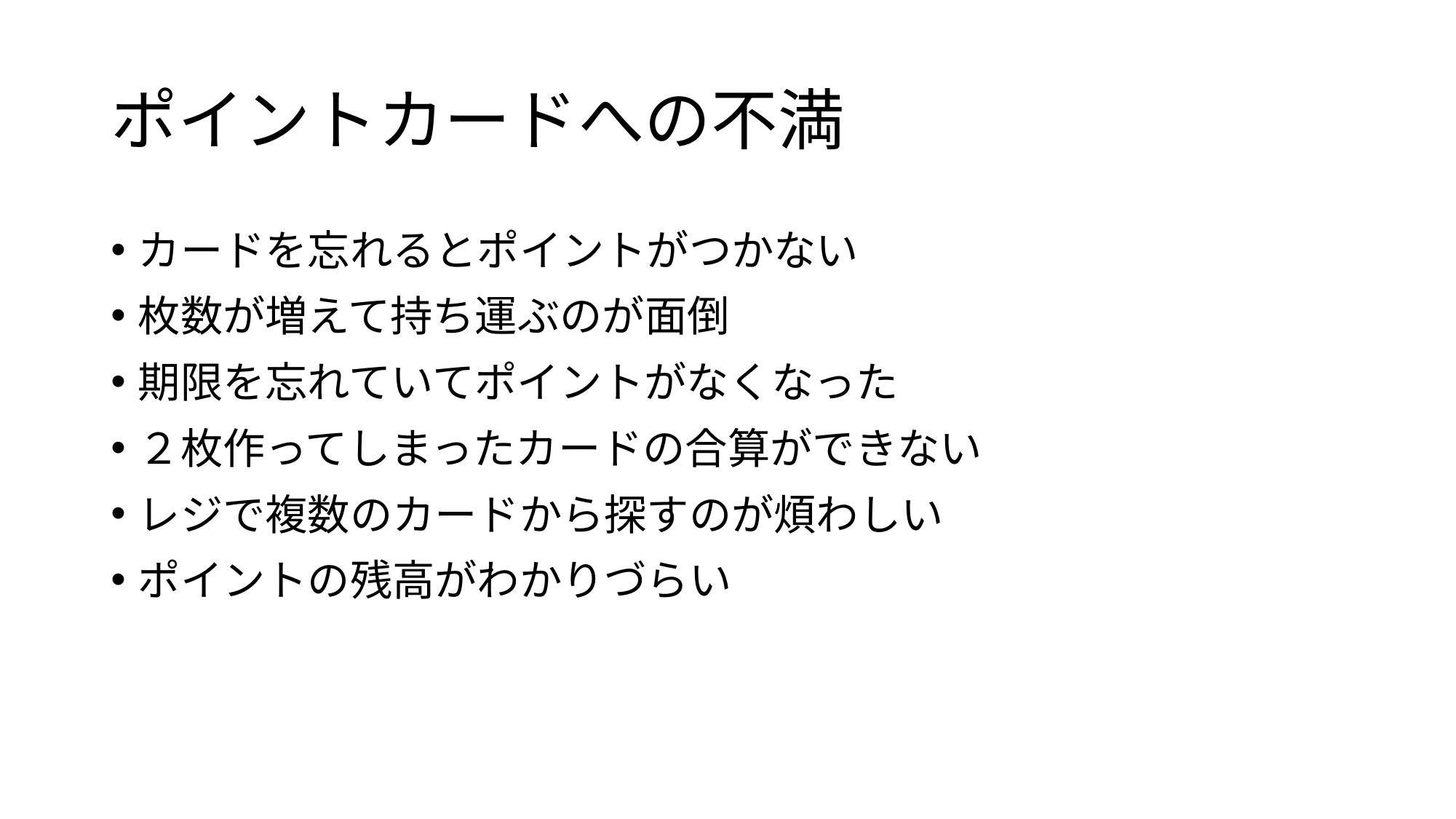

# ポイントカードへの不満
カードを忘れるとポイントがつかない
枚数が増えて持ち運ぶのが面倒
期限を忘れていてポイントがなくなった
２枚作ってしまったカードの合算ができない
レジで複数のカードから探すのが煩わしい
ポイントの残高がわかりづらい